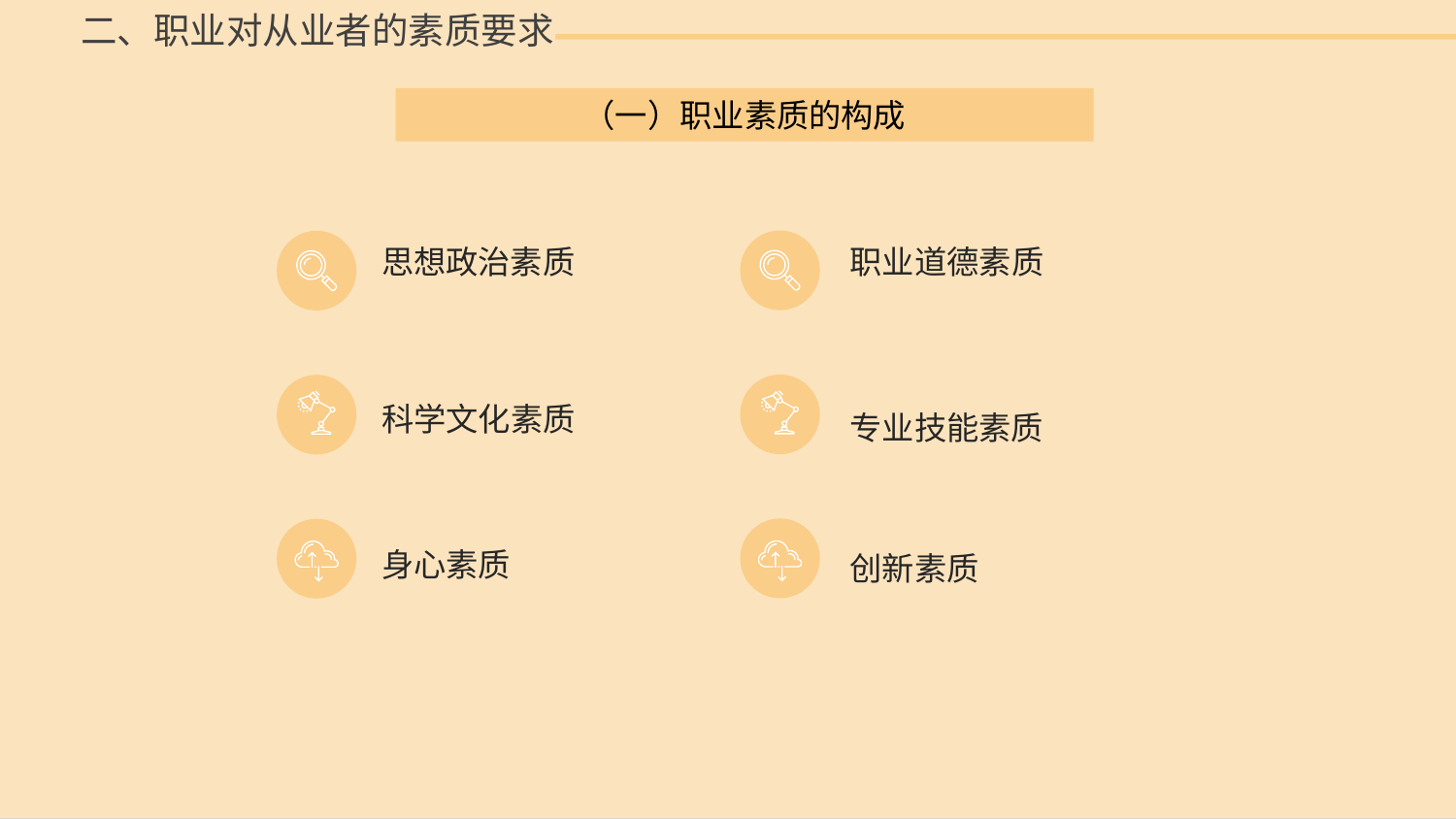

二、职业对从业者的素质要求

（一）职业素质的构成
思想政治素质
职业道德素质

科学文化素质

专业技能素质
身心素质

创新素质